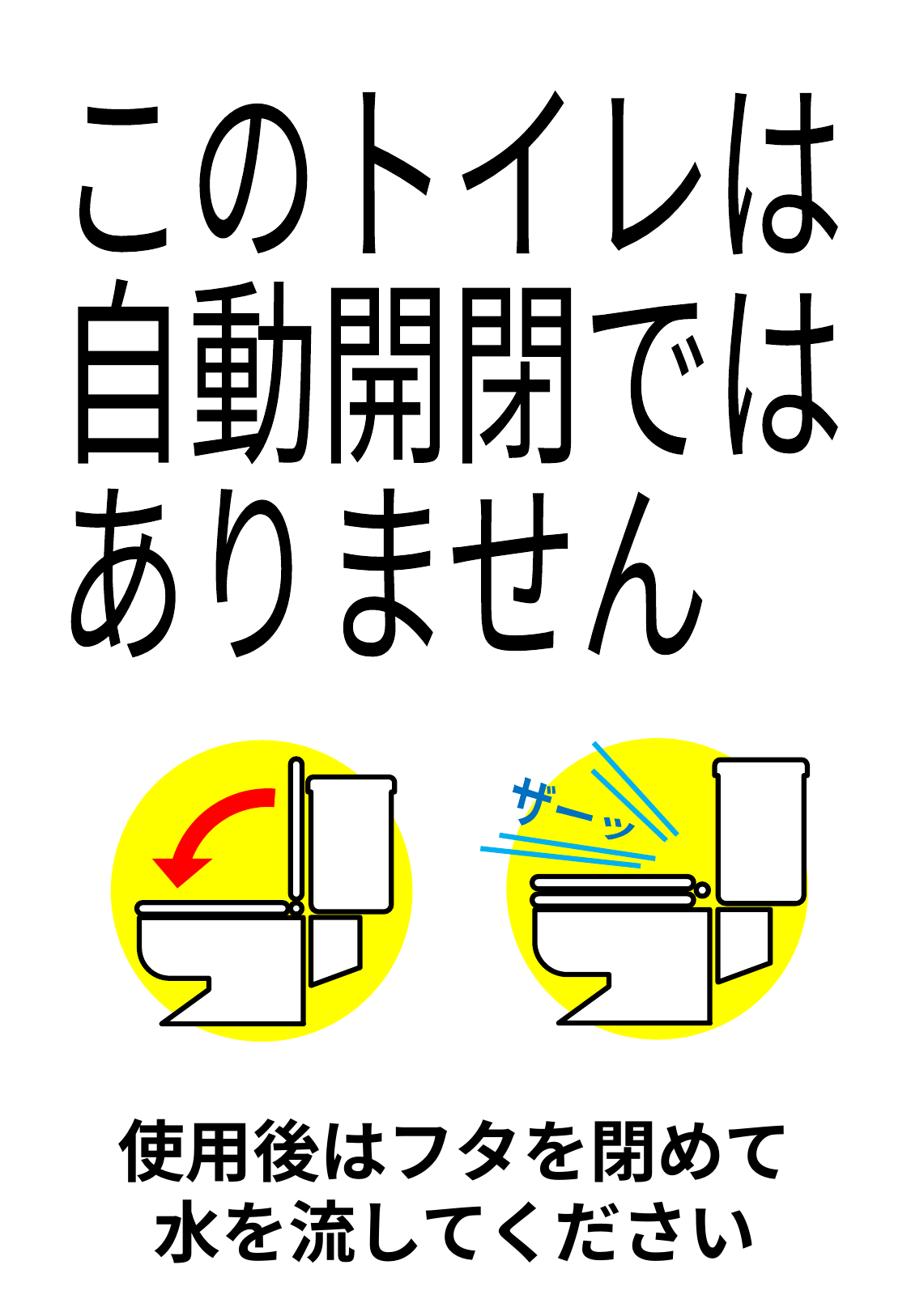

このトイレは
自動開閉では
ありません

ザーッ

使用後はフタを閉めて
水を流してください